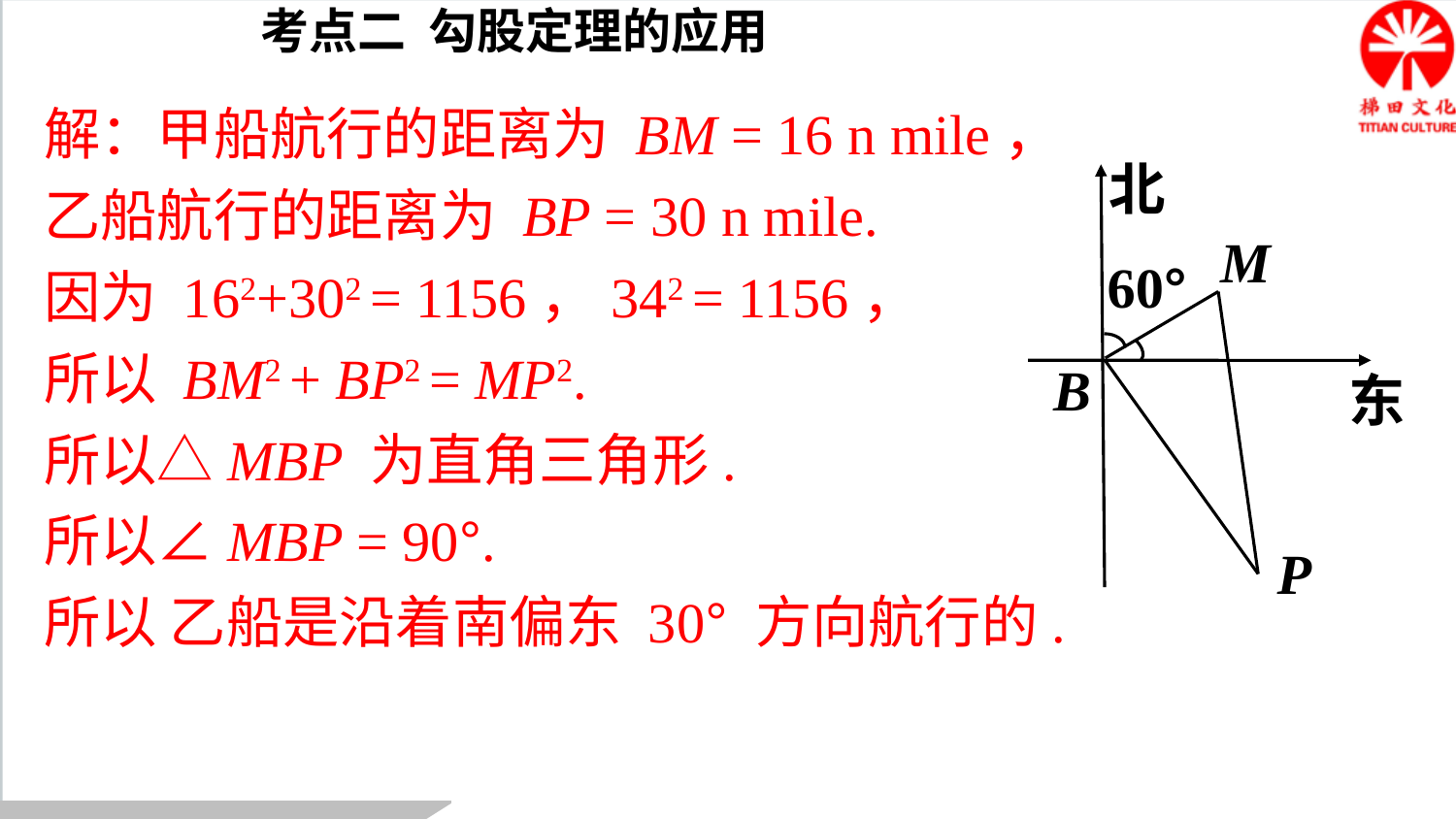

考点二  勾股定理的应用
解：甲船航行的距离为 BM = 16 n mile，
乙船航行的距离为 BP = 30 n mile.
因为 162+302 = 1156，342 = 1156，
所以 BM2 + BP2 = MP2.
所以△MBP 为直角三角形.
所以∠MBP = 90°.
所以 乙船是沿着南偏东 30° 方向航行的.
北

B
东

M
60°

P